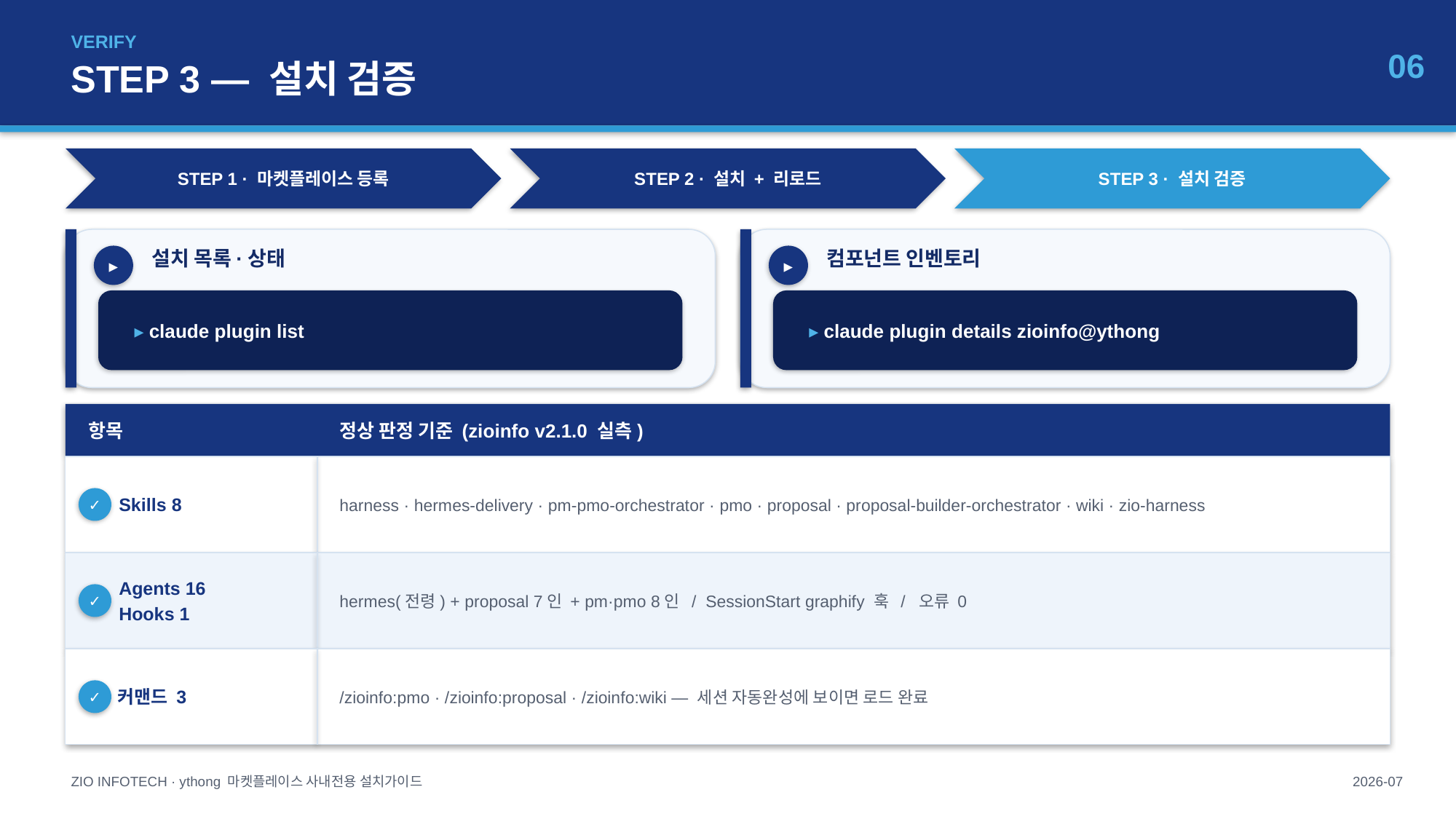

VERIFY
STEP 3 — 설치 검증
06

STEP 1 · 마켓플레이스 등록
STEP 2 · 설치 + 리로드
STEP 3 · 설치 검증

설치 목록·상태
컴포넌트 인벤토리
▸
▸

▸ claude plugin list

▸ claude plugin details zioinfo@ythong

항목
정상 판정 기준 (zioinfo v2.1.0 실측)

      Skills 8

harness · hermes-delivery · pm-pmo-orchestrator · pmo · proposal · proposal-builder-orchestrator · wiki · zio-harness
✓

      Agents 16
      Hooks 1

hermes(전령) + proposal 7인 + pm·pmo 8인  /  SessionStart graphify 훅  /  오류 0
✓

      커맨드 3

/zioinfo:pmo · /zioinfo:proposal · /zioinfo:wiki — 세션 자동완성에 보이면 로드 완료
✓
ZIO INFOTECH · ythong 마켓플레이스 사내전용 설치가이드
2026-07